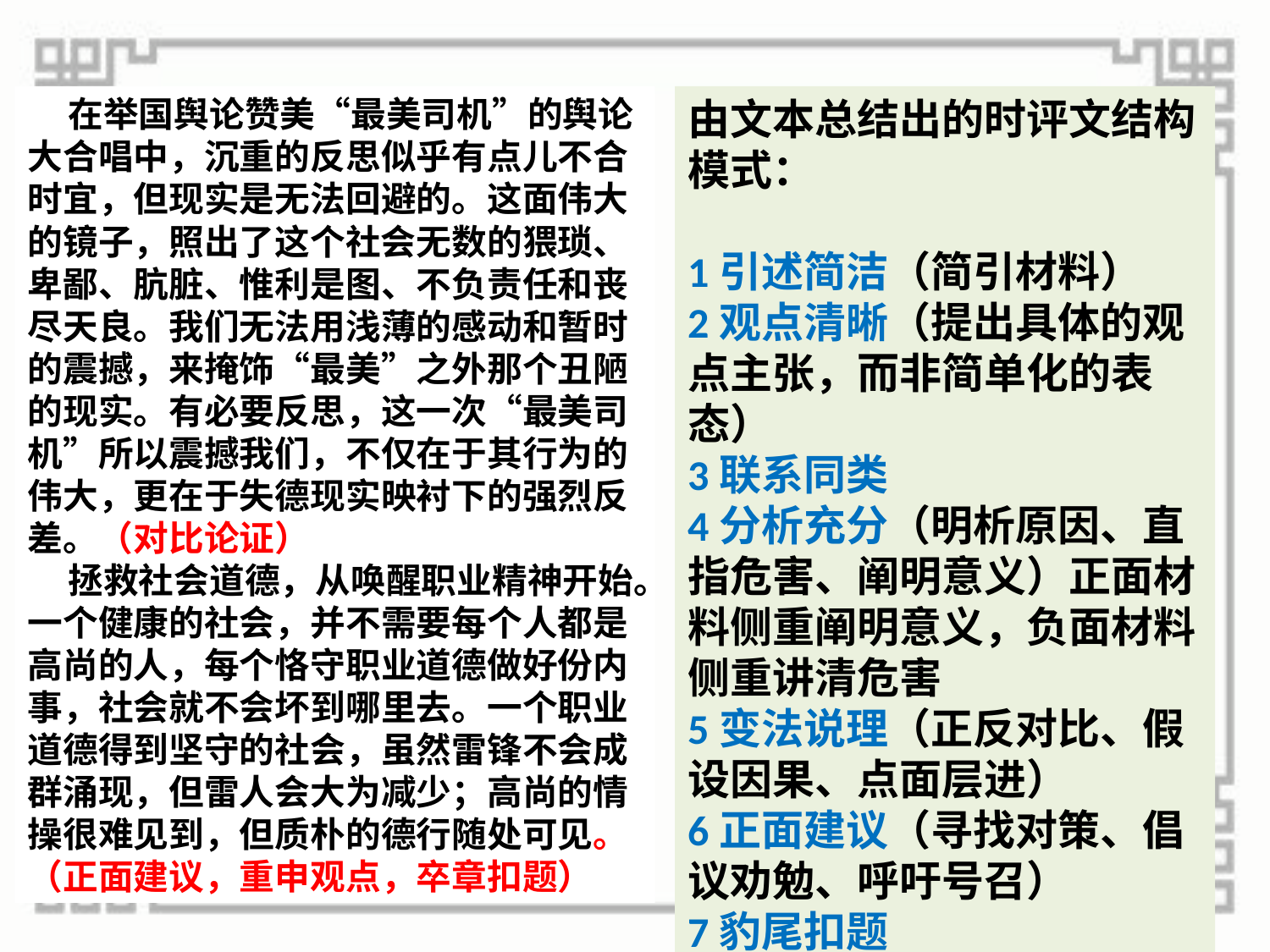

在举国舆论赞美“最美司机”的舆论大合唱中，沉重的反思似乎有点儿不合时宜，但现实是无法回避的。这面伟大的镜子，照出了这个社会无数的猥琐、卑鄙、肮脏、惟利是图、不负责任和丧尽天良。我们无法用浅薄的感动和暂时的震撼，来掩饰“最美”之外那个丑陋的现实。有必要反思，这一次“最美司机”所以震撼我们，不仅在于其行为的伟大，更在于失德现实映衬下的强烈反差。（对比论证）
    拯救社会道德，从唤醒职业精神开始。一个健康的社会，并不需要每个人都是高尚的人，每个恪守职业道德做好份内事，社会就不会坏到哪里去。一个职业道德得到坚守的社会，虽然雷锋不会成群涌现，但雷人会大为减少；高尚的情操很难见到，但质朴的德行随处可见。（正面建议，重申观点，卒章扣题）
由文本总结出的时评文结构模式：

1引述简洁（简引材料）
2观点清晰（提出具体的观点主张，而非简单化的表态）
3联系同类
4分析充分（明析原因、直指危害、阐明意义）正面材料侧重阐明意义，负面材料侧重讲清危害
5变法说理（正反对比、假设因果、点面层进）
6正面建议（寻找对策、倡议劝勉、呼吁号召）
7豹尾扣题